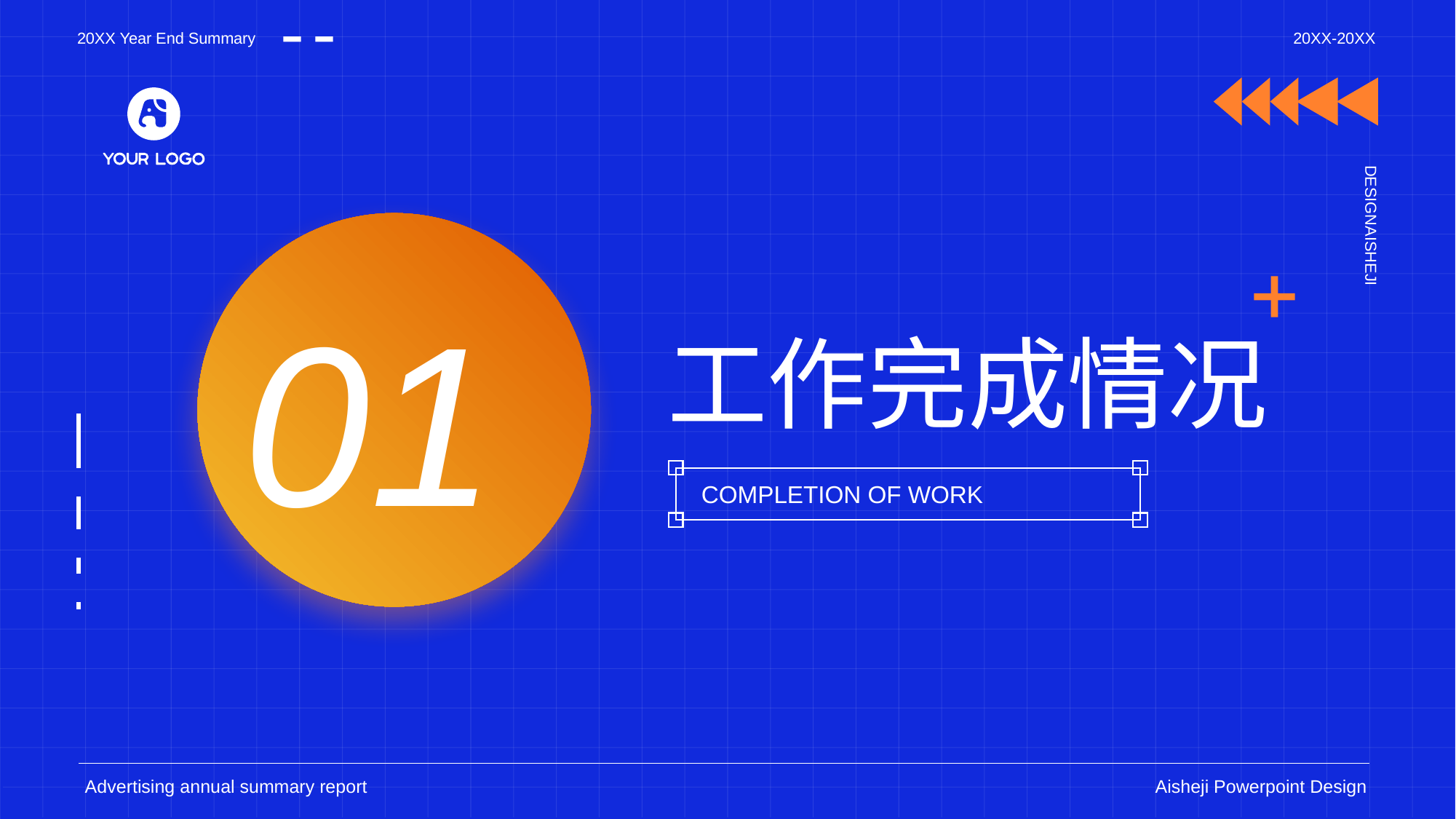

20XX Year End Summary
20XX-20XX

DESIGNAISHEJI

01
工作完成情况

COMPLETION OF WORK

Advertising annual summary report
Aisheji Powerpoint Design